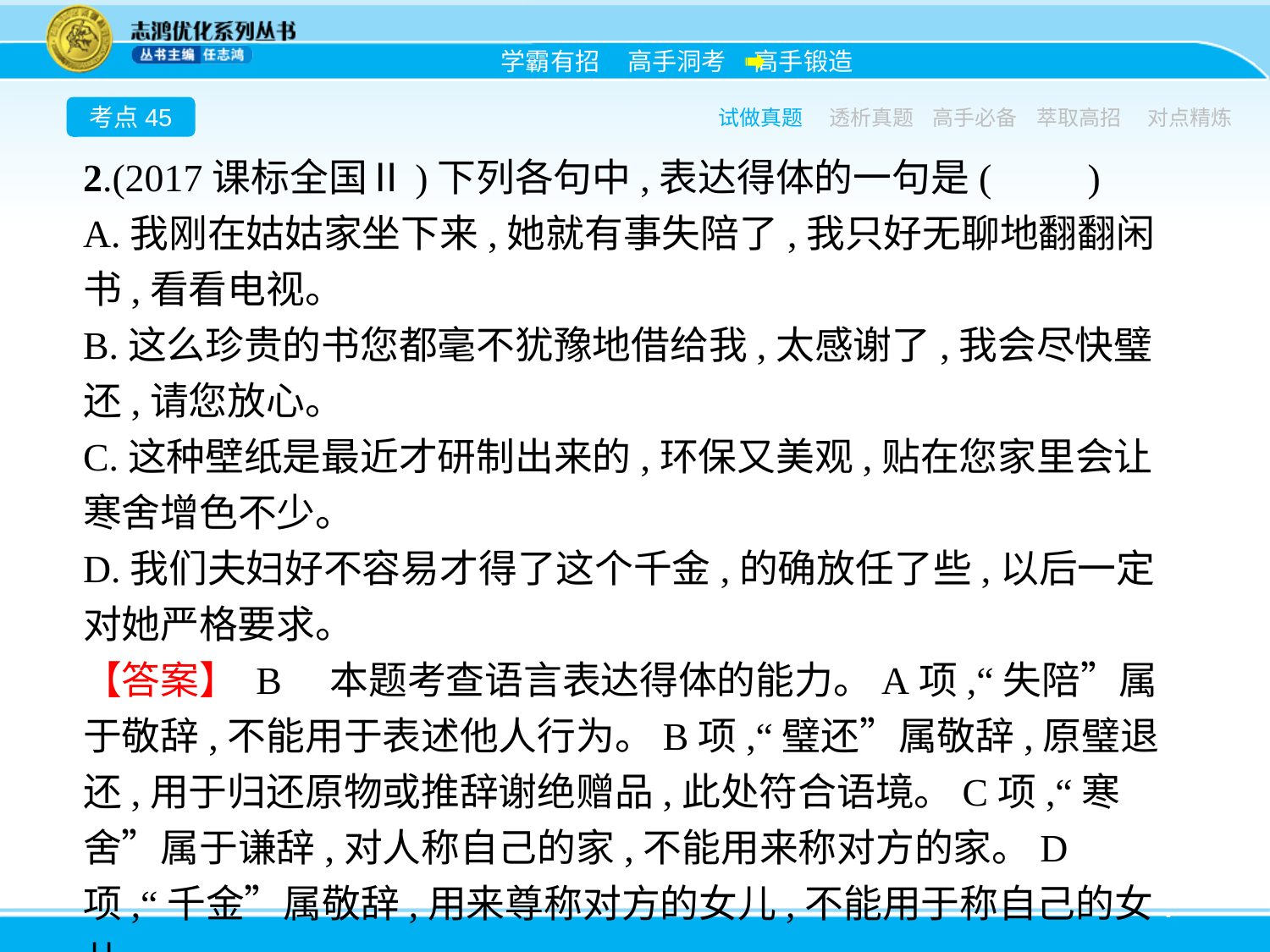

考点45
试做真题
透析真题
高手必备
萃取高招
对点精炼
2.(2017课标全国Ⅱ)下列各句中,表达得体的一句是(　　)
A.我刚在姑姑家坐下来,她就有事失陪了,我只好无聊地翻翻闲书,看看电视。
B.这么珍贵的书您都毫不犹豫地借给我,太感谢了,我会尽快璧还,请您放心。
C.这种壁纸是最近才研制出来的,环保又美观,贴在您家里会让寒舍增色不少。
D.我们夫妇好不容易才得了这个千金,的确放任了些,以后一定对她严格要求。
【答案】 B　本题考查语言表达得体的能力。A项,“失陪”属于敬辞,不能用于表述他人行为。B项,“璧还”属敬辞,原璧退还,用于归还原物或推辞谢绝赠品,此处符合语境。C项,“寒舍”属于谦辞,对人称自己的家,不能用来称对方的家。D项,“千金”属敬辞,用来尊称对方的女儿,不能用于称自己的女儿。